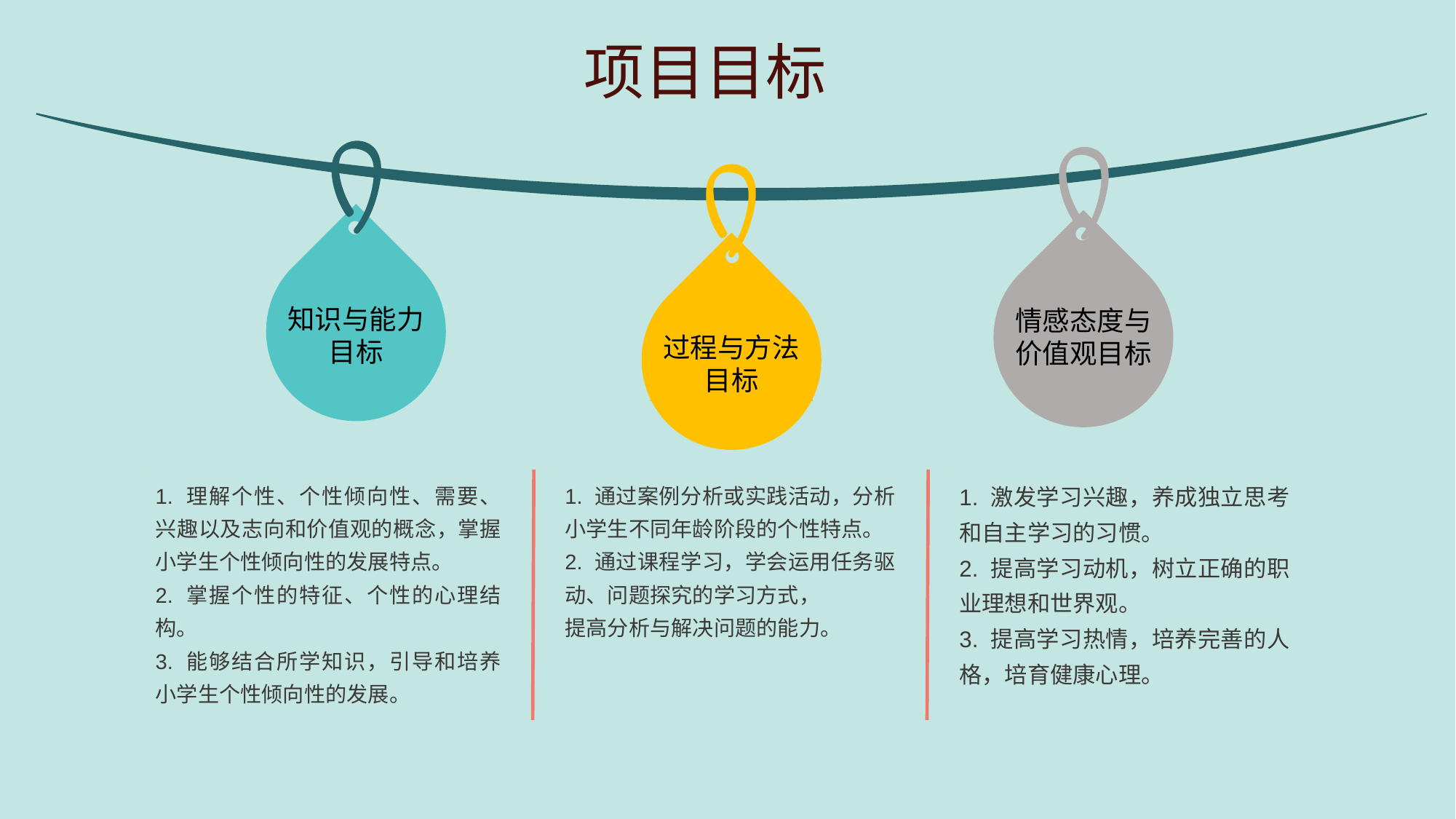

项目目标

知识与能力目标

情感态度与价值观目标

过程与方法目标
1. 理解个性、个性倾向性、需要、兴趣以及志向和价值观的概念，掌握小学生个性倾向性的发展特点。
2. 掌握个性的特征、个性的心理结构。
3. 能够结合所学知识，引导和培养小学生个性倾向性的发展。
1. 通过案例分析或实践活动，分析小学生不同年龄阶段的个性特点。
2. 通过课程学习，学会运用任务驱动、问题探究的学习方式，
提高分析与解决问题的能力。
1. 激发学习兴趣，养成独立思考和自主学习的习惯。
2. 提高学习动机，树立正确的职业理想和世界观。
3. 提高学习热情，培养完善的人格，培育健康心理。